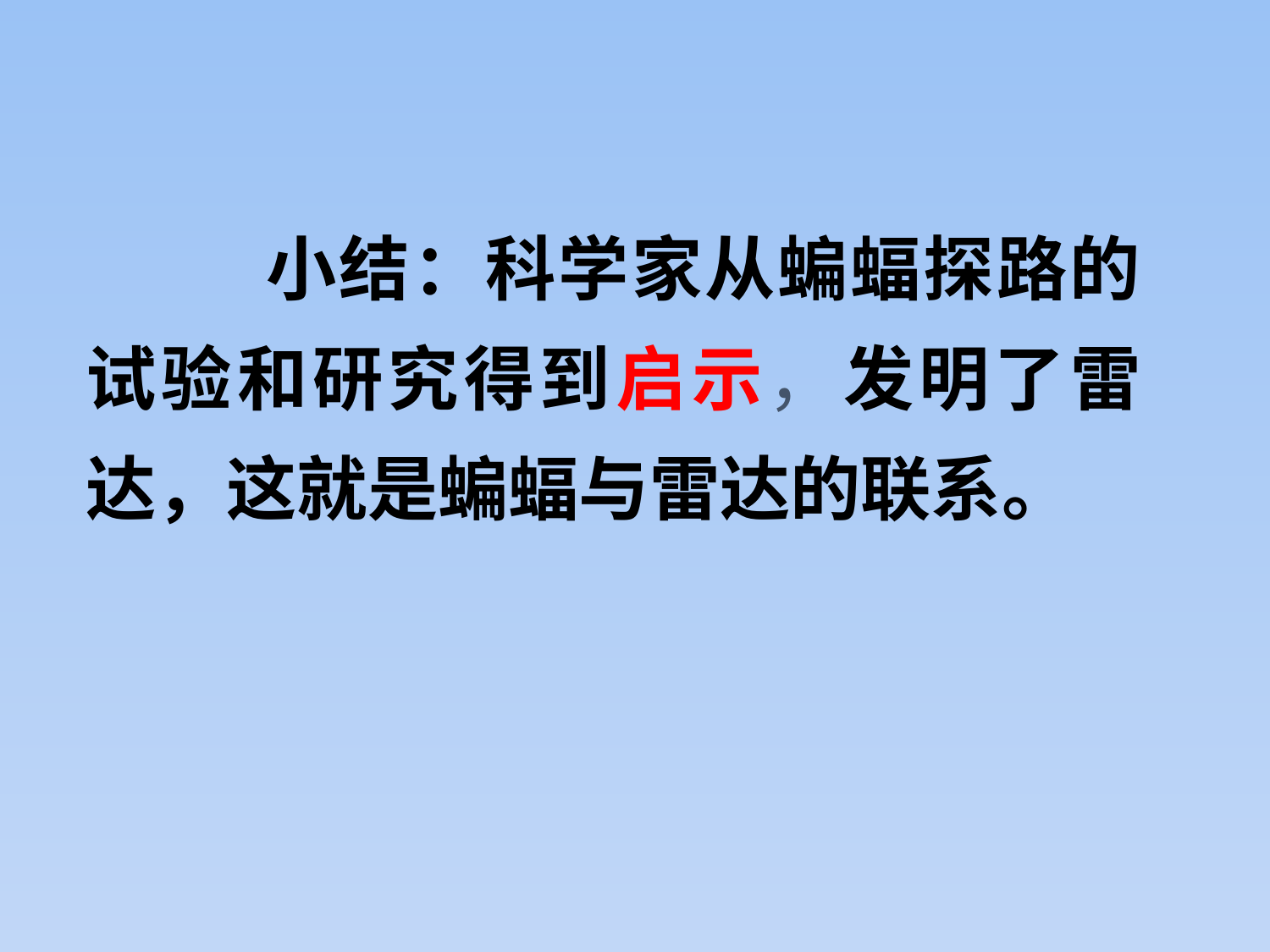

小结：科学家从蝙蝠探路的试验和研究得到启示，发明了雷达，这就是蝙蝠与雷达的联系。